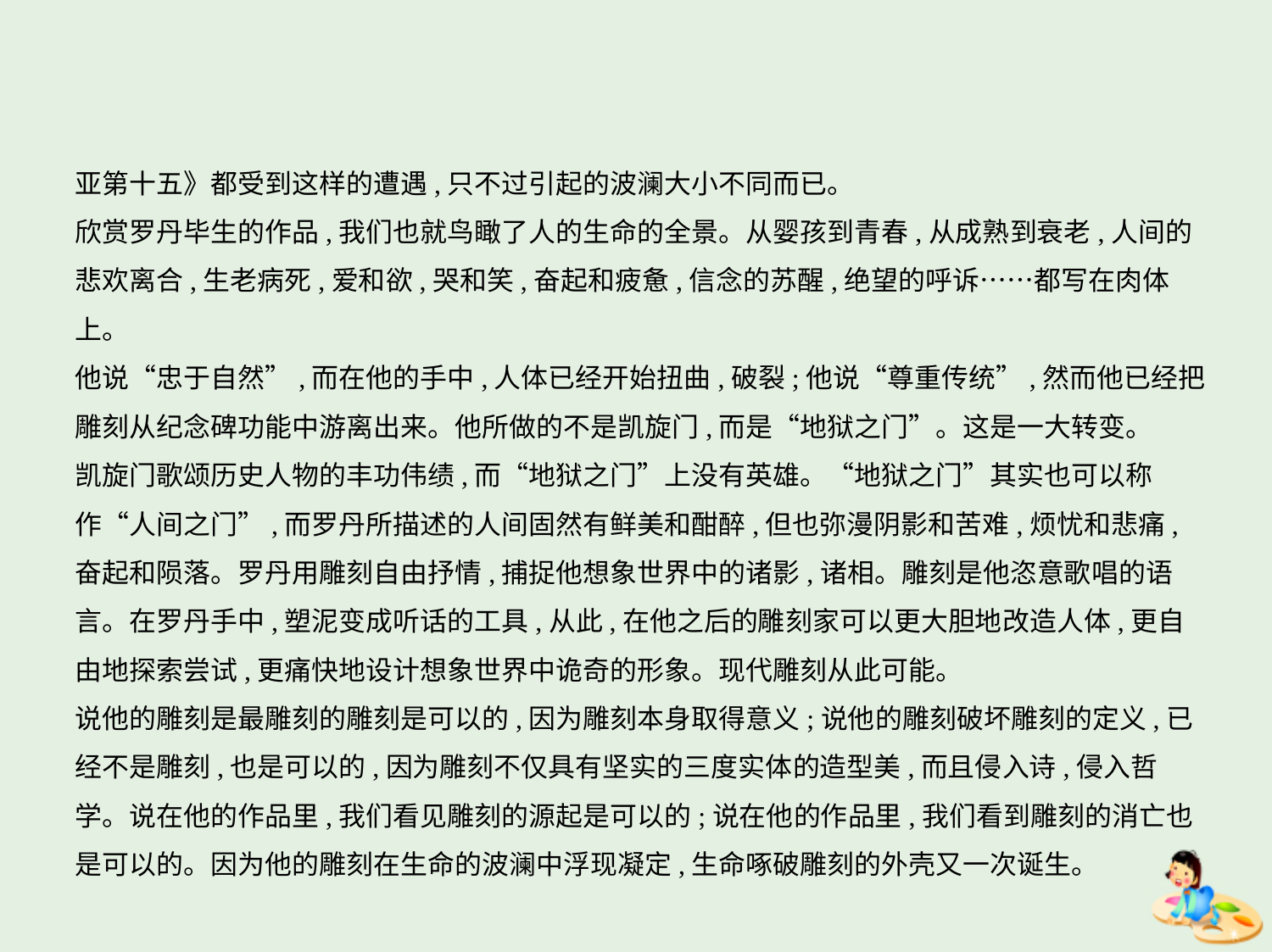

亚第十五》都受到这样的遭遇,只不过引起的波澜大小不同而已。
欣赏罗丹毕生的作品,我们也就鸟瞰了人的生命的全景。从婴孩到青春,从成熟到衰老,人间的
悲欢离合,生老病死,爱和欲,哭和笑,奋起和疲惫,信念的苏醒,绝望的呼诉……都写在肉体上。
他说“忠于自然”,而在他的手中,人体已经开始扭曲,破裂;他说“尊重传统”,然而他已经把
雕刻从纪念碑功能中游离出来。他所做的不是凯旋门,而是“地狱之门”。这是一大转变。
凯旋门歌颂历史人物的丰功伟绩,而“地狱之门”上没有英雄。“地狱之门”其实也可以称
作“人间之门”,而罗丹所描述的人间固然有鲜美和酣醉,但也弥漫阴影和苦难,烦忧和悲痛,
奋起和陨落。罗丹用雕刻自由抒情,捕捉他想象世界中的诸影,诸相。雕刻是他恣意歌唱的语
言。在罗丹手中,塑泥变成听话的工具,从此,在他之后的雕刻家可以更大胆地改造人体,更自
由地探索尝试,更痛快地设计想象世界中诡奇的形象。现代雕刻从此可能。
说他的雕刻是最雕刻的雕刻是可以的,因为雕刻本身取得意义;说他的雕刻破坏雕刻的定义,已
经不是雕刻,也是可以的,因为雕刻不仅具有坚实的三度实体的造型美,而且侵入诗,侵入哲
学。说在他的作品里,我们看见雕刻的源起是可以的;说在他的作品里,我们看到雕刻的消亡也
是可以的。因为他的雕刻在生命的波澜中浮现凝定,生命啄破雕刻的外壳又一次诞生。